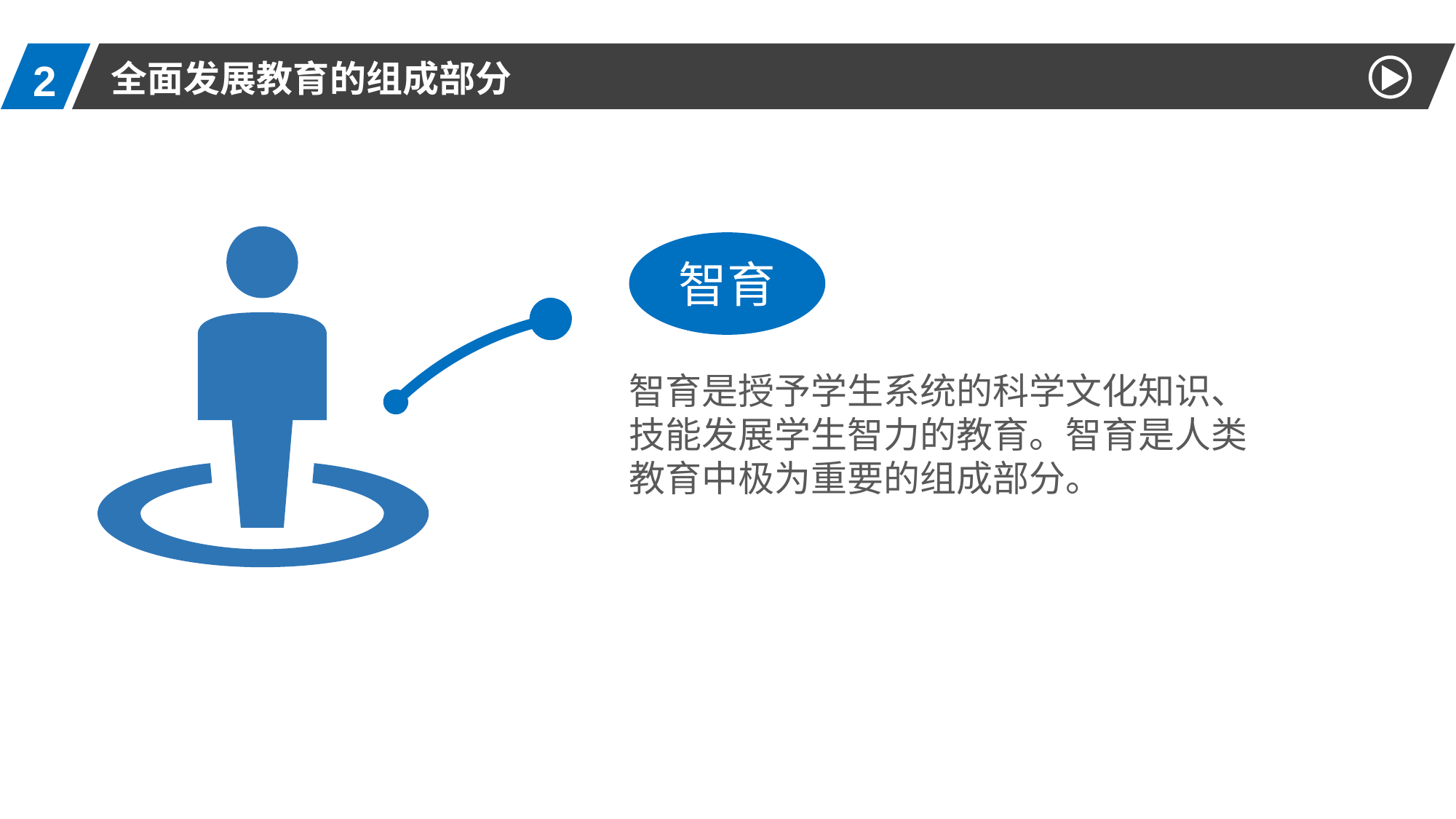

2
全面发展教育的组成部分

智育
智育是授予学生系统的科学文化知识、技能发展学生智力的教育。智育是人类教育中极为重要的组成部分。